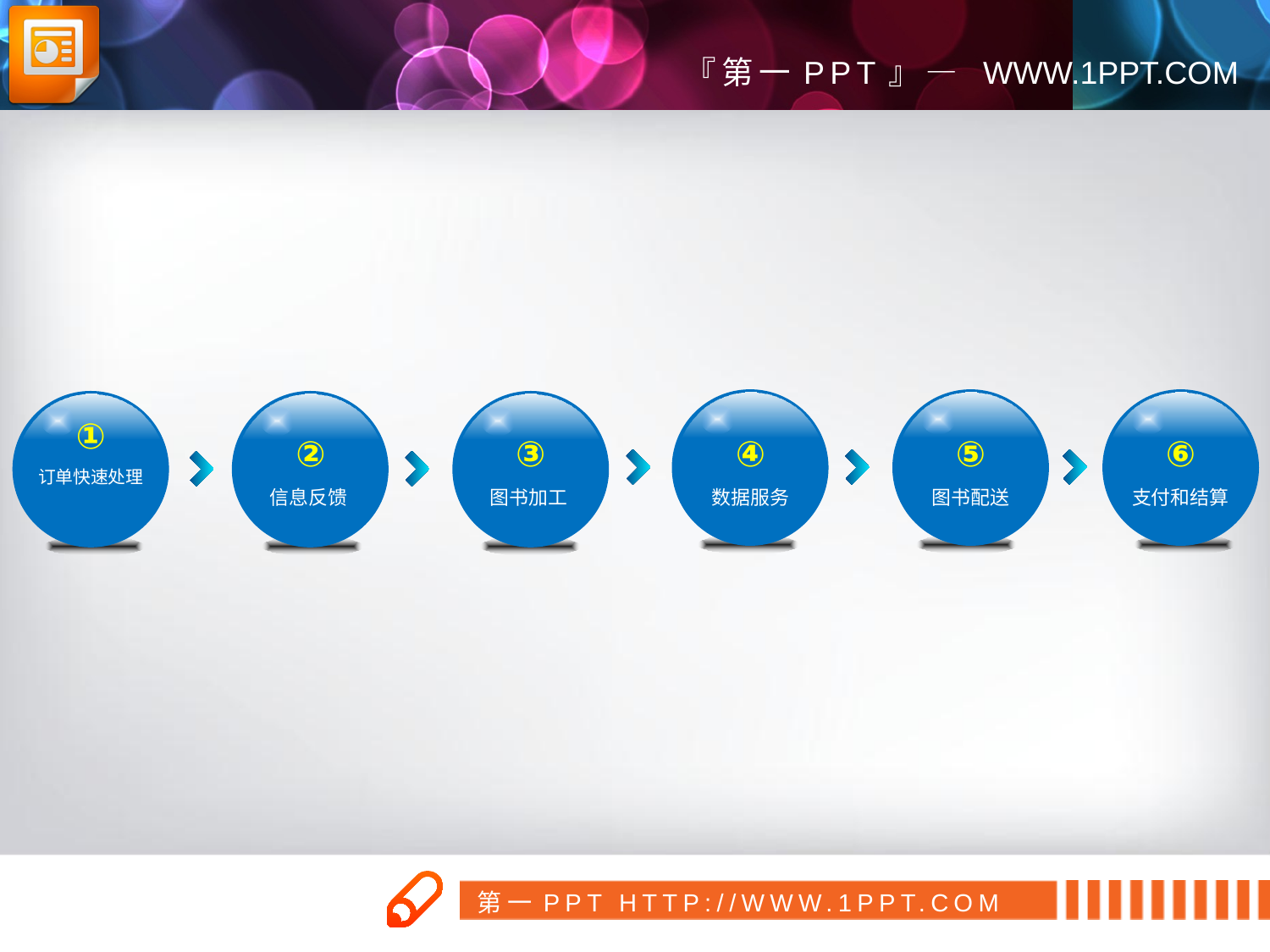

①
订单快速处理

④
数据服务

⑤
图书配送

⑥
支付和结算

③
图书加工

②
信息反馈